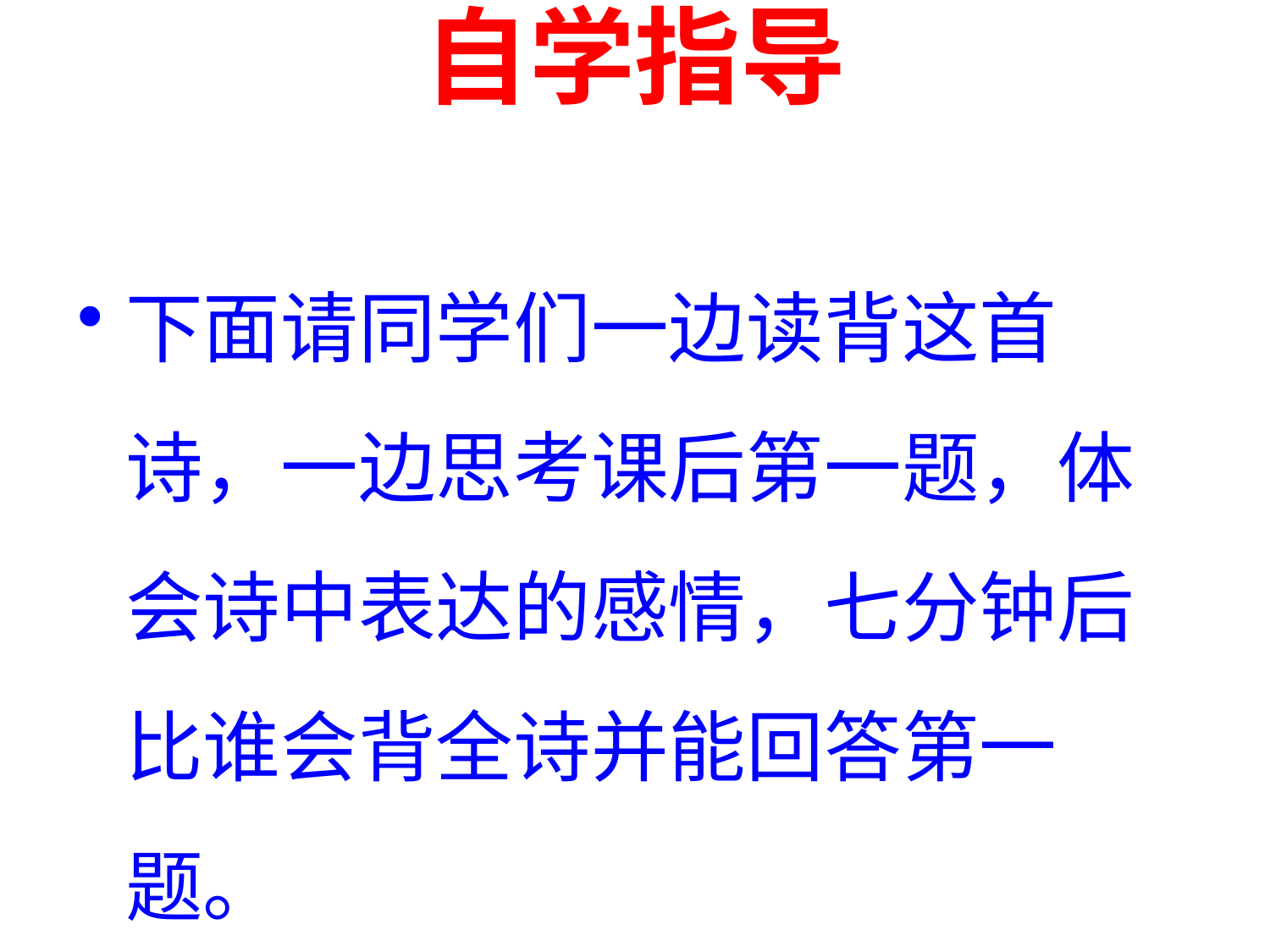

自学指导
下面请同学们一边读背这首诗，一边思考课后第一题，体会诗中表达的感情，七分钟后比谁会背全诗并能回答第一题。